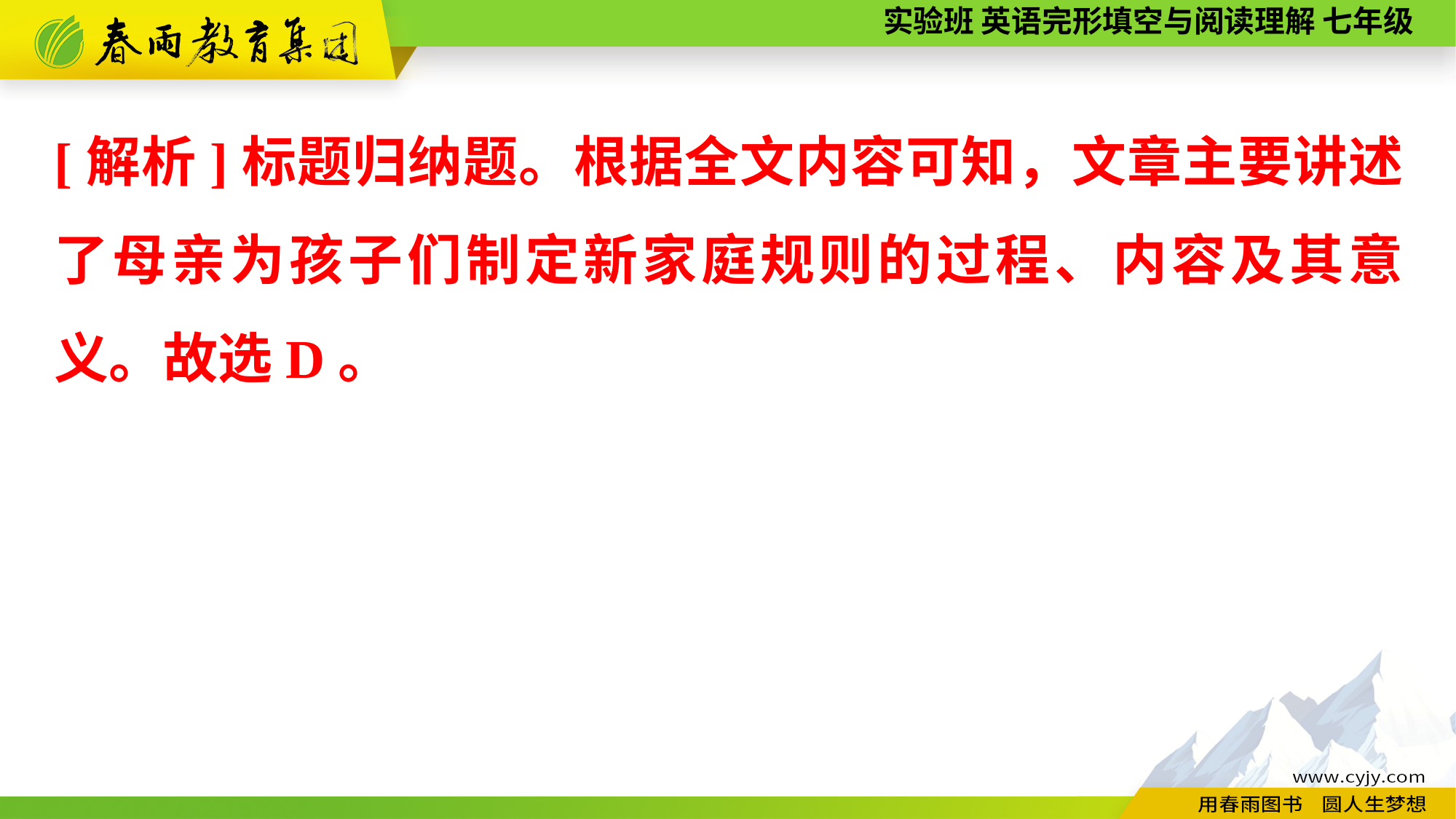

[解析]标题归纳题。根据全文内容可知，文章主要讲述了母亲为孩子们制定新家庭规则的过程、内容及其意义。故选D。